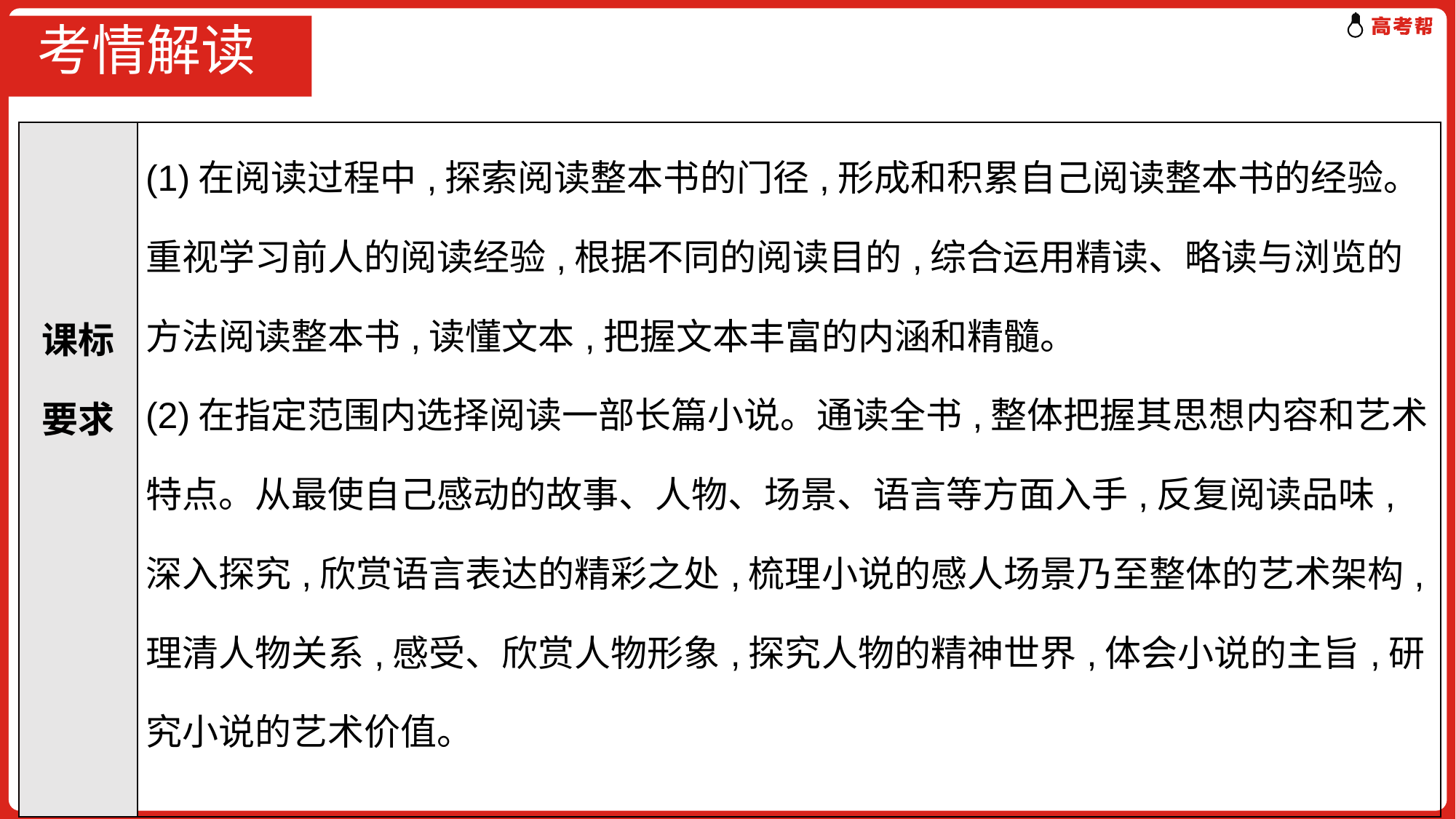

# 考情解读
| 课标要求 | (1)在阅读过程中,探索阅读整本书的门径,形成和积累自己阅读整本书的经验。重视学习前人的阅读经验,根据不同的阅读目的,综合运用精读、略读与浏览的方法阅读整本书,读懂文本,把握文本丰富的内涵和精髓。 (2)在指定范围内选择阅读一部长篇小说。通读全书,整体把握其思想内容和艺术特点。从最使自己感动的故事、人物、场景、语言等方面入手,反复阅读品味,深入探究,欣赏语言表达的精彩之处,梳理小说的感人场景乃至整体的艺术架构,理清人物关系,感受、欣赏人物形象,探究人物的精神世界,体会小说的主旨,研究小说的艺术价值。 |
| --- | --- |